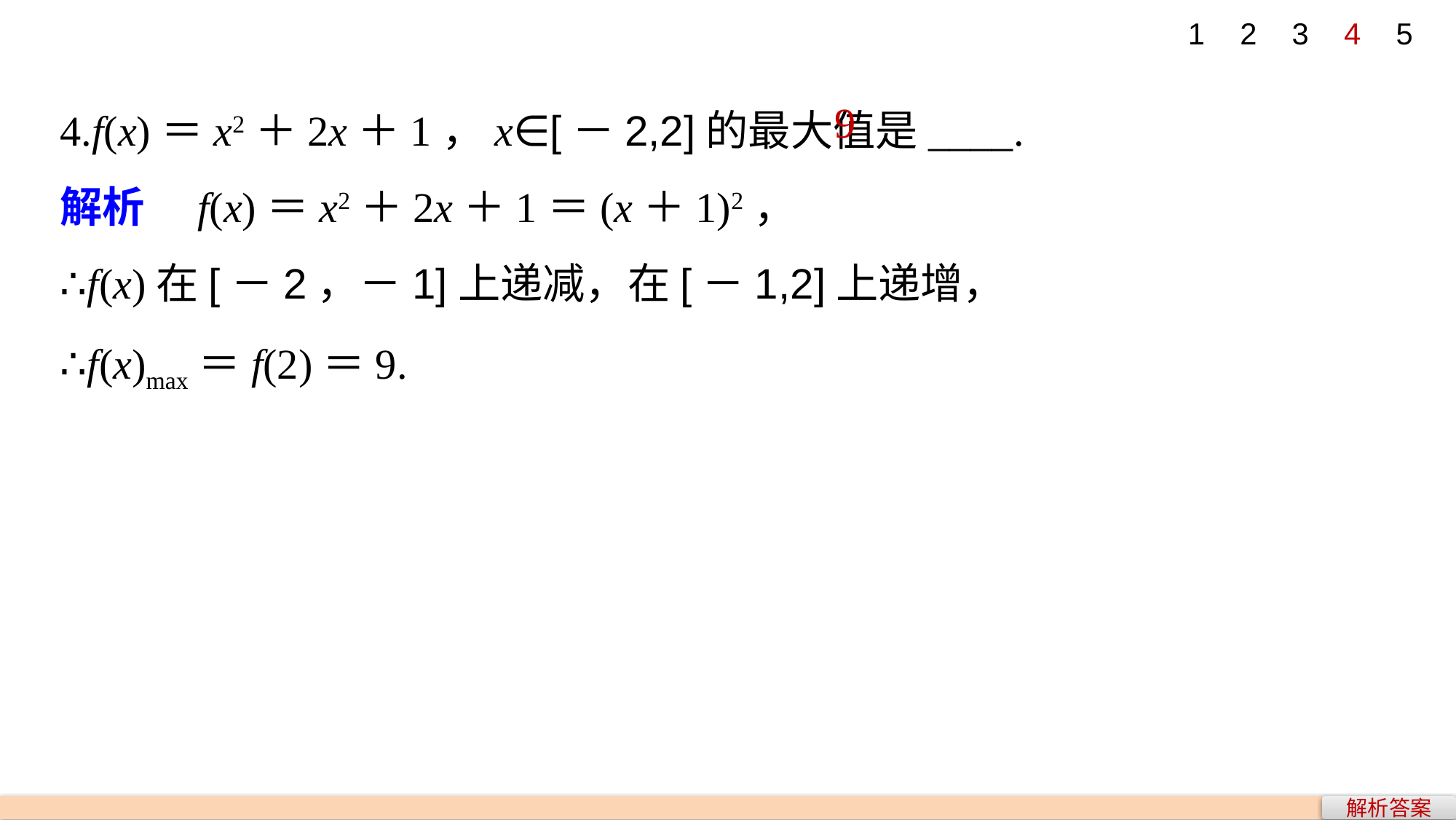

1
2
3
4
5
4.f(x)＝x2＋2x＋1，x∈[－2,2]的最大值是____.
解析　f(x)＝x2＋2x＋1＝(x＋1)2，
∴f(x)在[－2，－1]上递减，在[－1,2]上递增，
∴f(x)max＝f(2)＝9.
9
解析答案